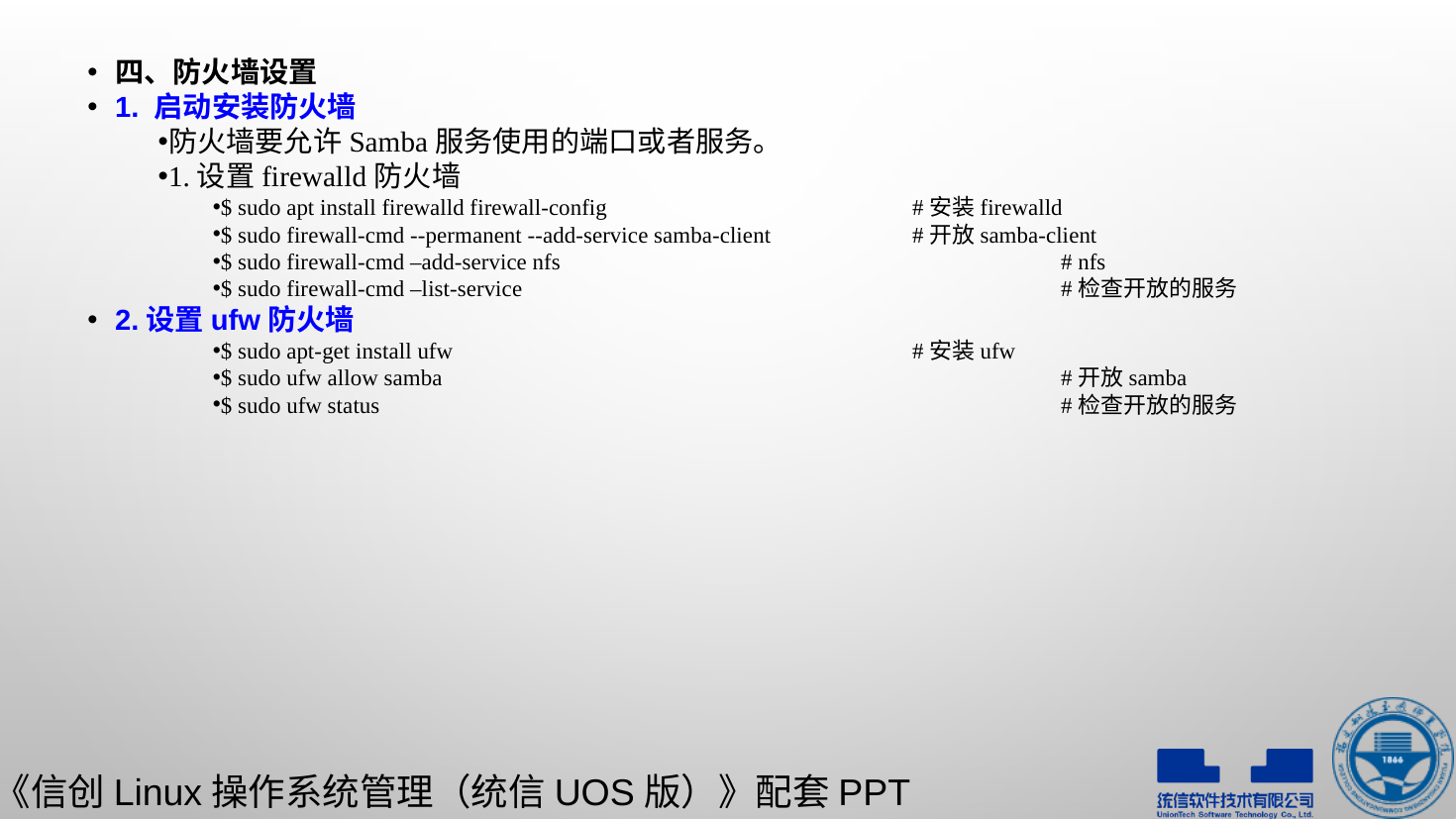

四、防火墙设置
1. 启动安装防火墙
防火墙要允许Samba服务使用的端口或者服务。
1.设置firewalld防火墙
$ sudo apt install firewalld firewall-config			#安装firewalld
$ sudo firewall-cmd --permanent --add-service samba-client	#开放samba-client
$ sudo firewall-cmd –add-service nfs				# nfs
$ sudo firewall-cmd –list-service				#检查开放的服务
2.设置ufw防火墙
$ sudo apt-get install ufw				#安装ufw
$ sudo ufw allow samba					#开放samba
$ sudo ufw status					#检查开放的服务